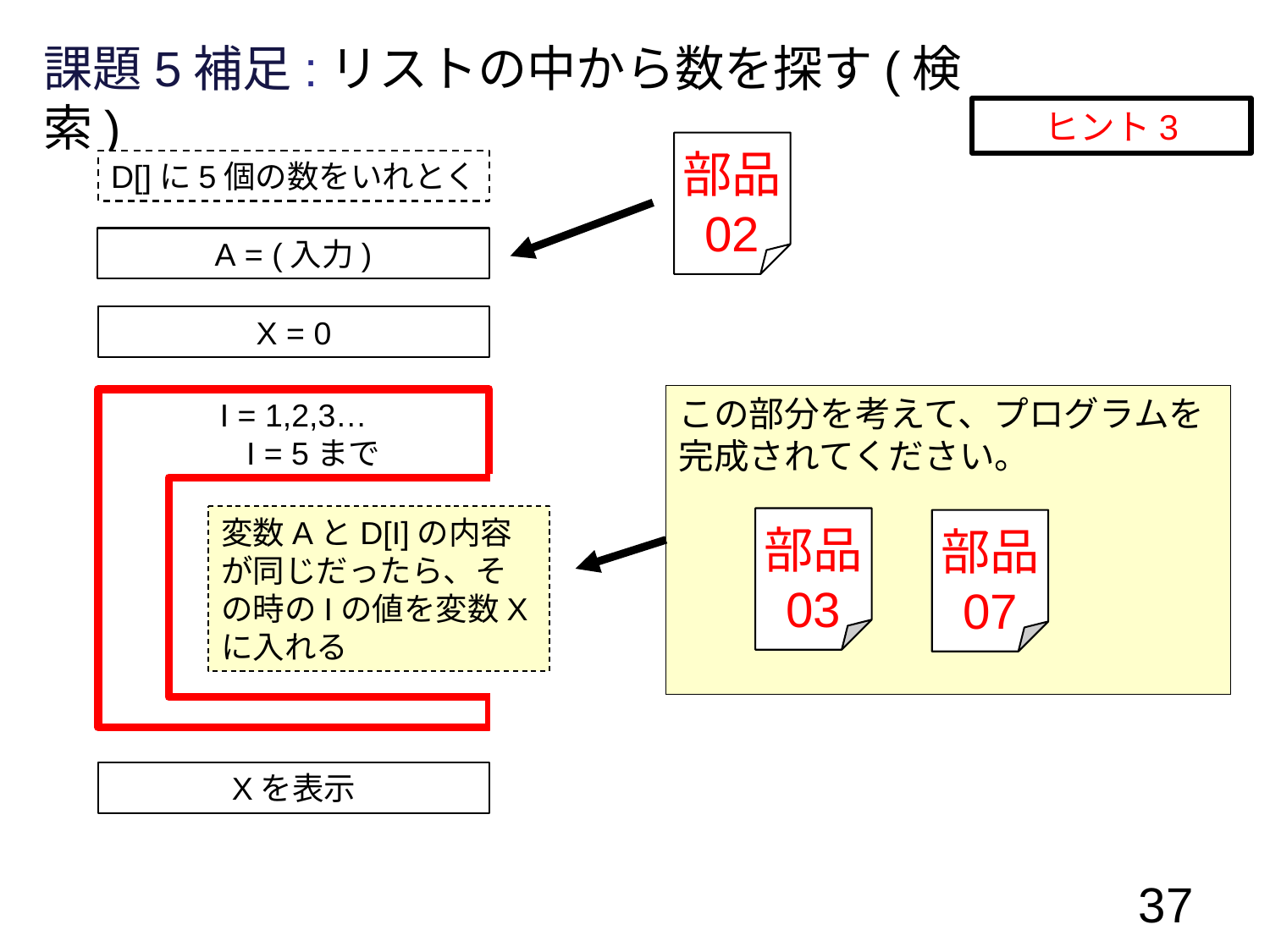

課題5補足:リストの中から数を探す(検索)
ヒント3

部品
02
D[]に5個の数をいれとく
A = (入力)
X = 0
この部分を考えて、プログラムを完成されてください。

I = 1,2,3…
　I = 5まで

変数AとD[I]の内容が同じだったら、その時のIの値を変数Xに入れる

部品
03

部品
07
Xを表示
37